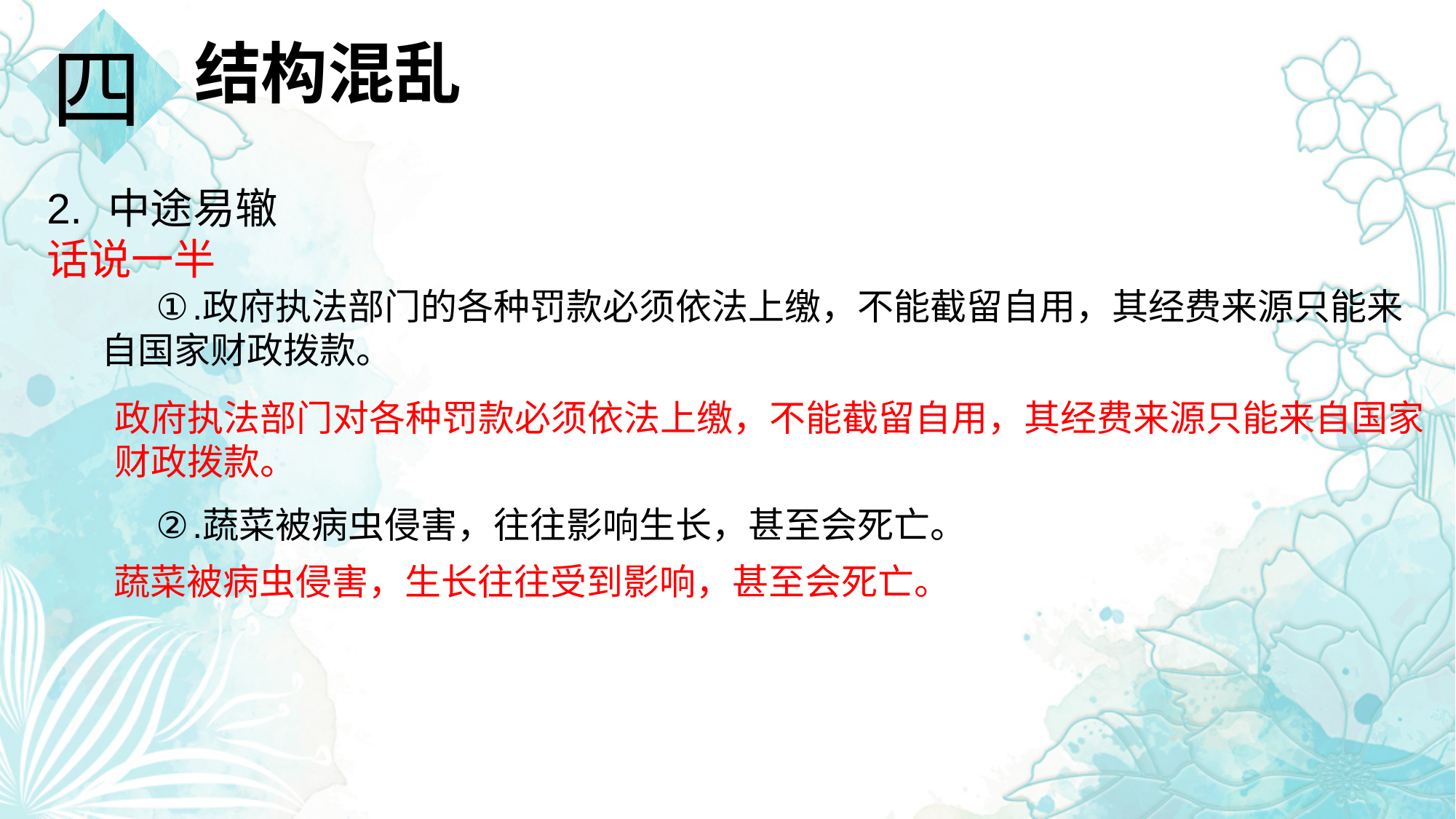

四
结构混乱

中途易辙
话说一半
政府执法部门的各种罚款必须依法上缴，不能截留自用，其经费来源只能来自国家财政拨款。

蔬菜被病虫侵害，往往影响生长，甚至会死亡。
政府执法部门对各种罚款必须依法上缴，不能截留自用，其经费来源只能来自国家财政拨款。
蔬菜被病虫侵害，生长往往受到影响，甚至会死亡。